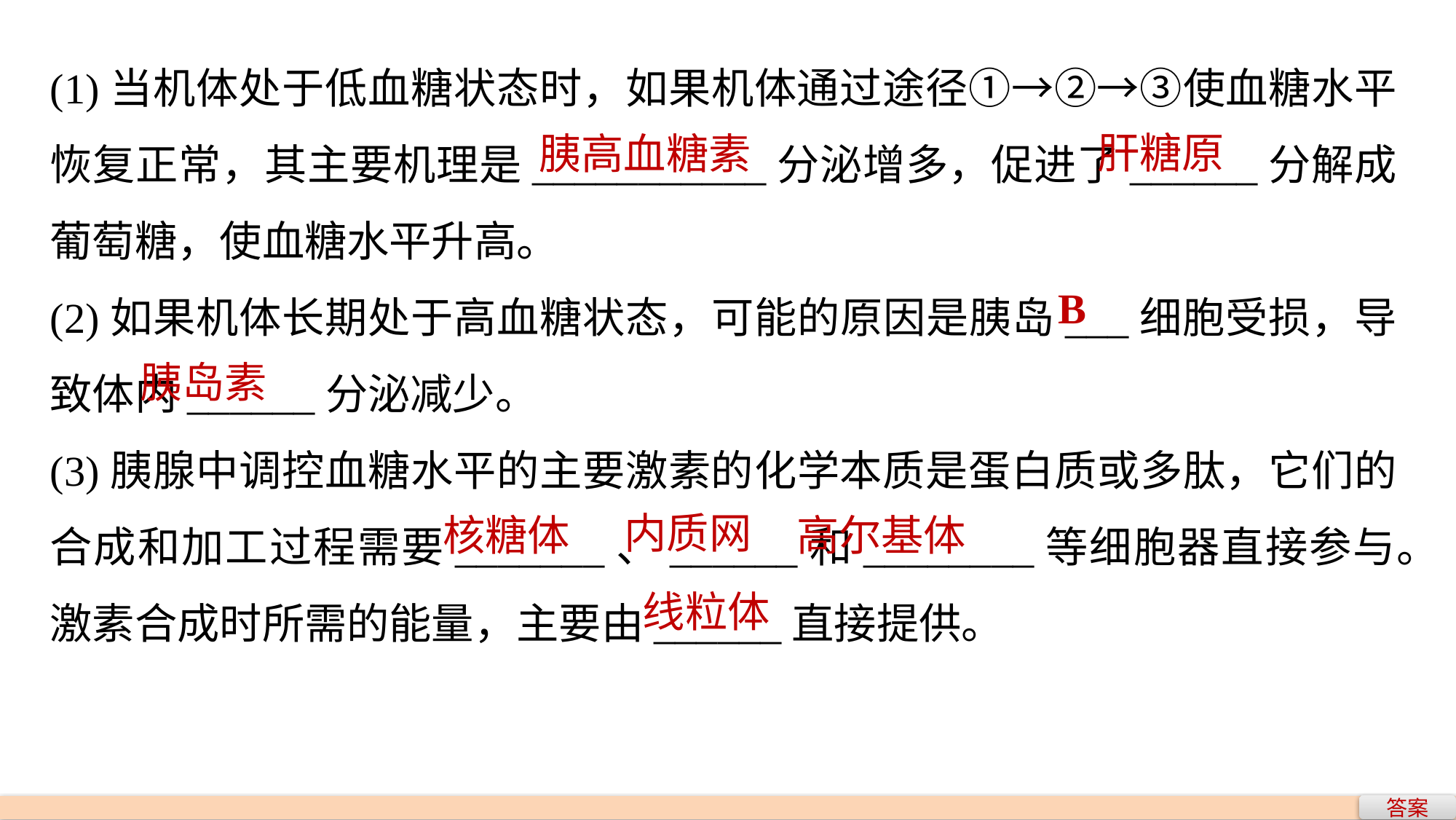

(1)当机体处于低血糖状态时，如果机体通过途径①→②→③使血糖水平恢复正常，其主要机理是___________分泌增多，促进了______分解成葡萄糖，使血糖水平升高。
(2)如果机体长期处于高血糖状态，可能的原因是胰岛___细胞受损，导致体内______分泌减少。
(3)胰腺中调控血糖水平的主要激素的化学本质是蛋白质或多肽，它们的合成和加工过程需要_______、______和________等细胞器直接参与。
激素合成时所需的能量，主要由______直接提供。
肝糖原
胰高血糖素
B
胰岛素
内质网
高尔基体
核糖体
线粒体
答案